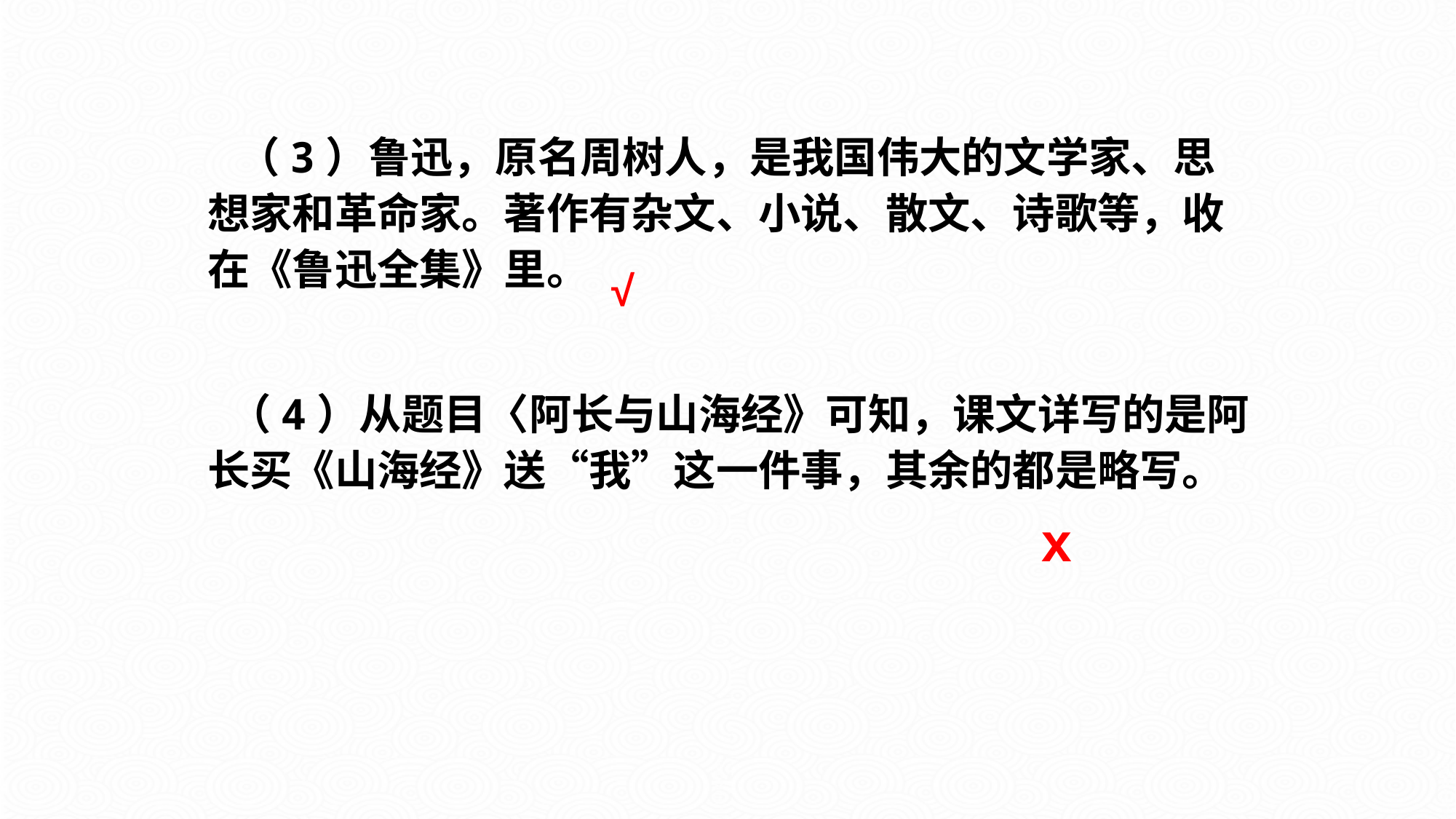

（3）鲁迅，原名周树人，是我国伟大的文学家、思想家和革命家。著作有杂文、小说、散文、诗歌等，收在《鲁迅全集》里。

    （4）从题目〈阿长与山海经》可知，课文详写的是阿长买《山海经》送“我”这一件事，其余的都是略写。

√
x